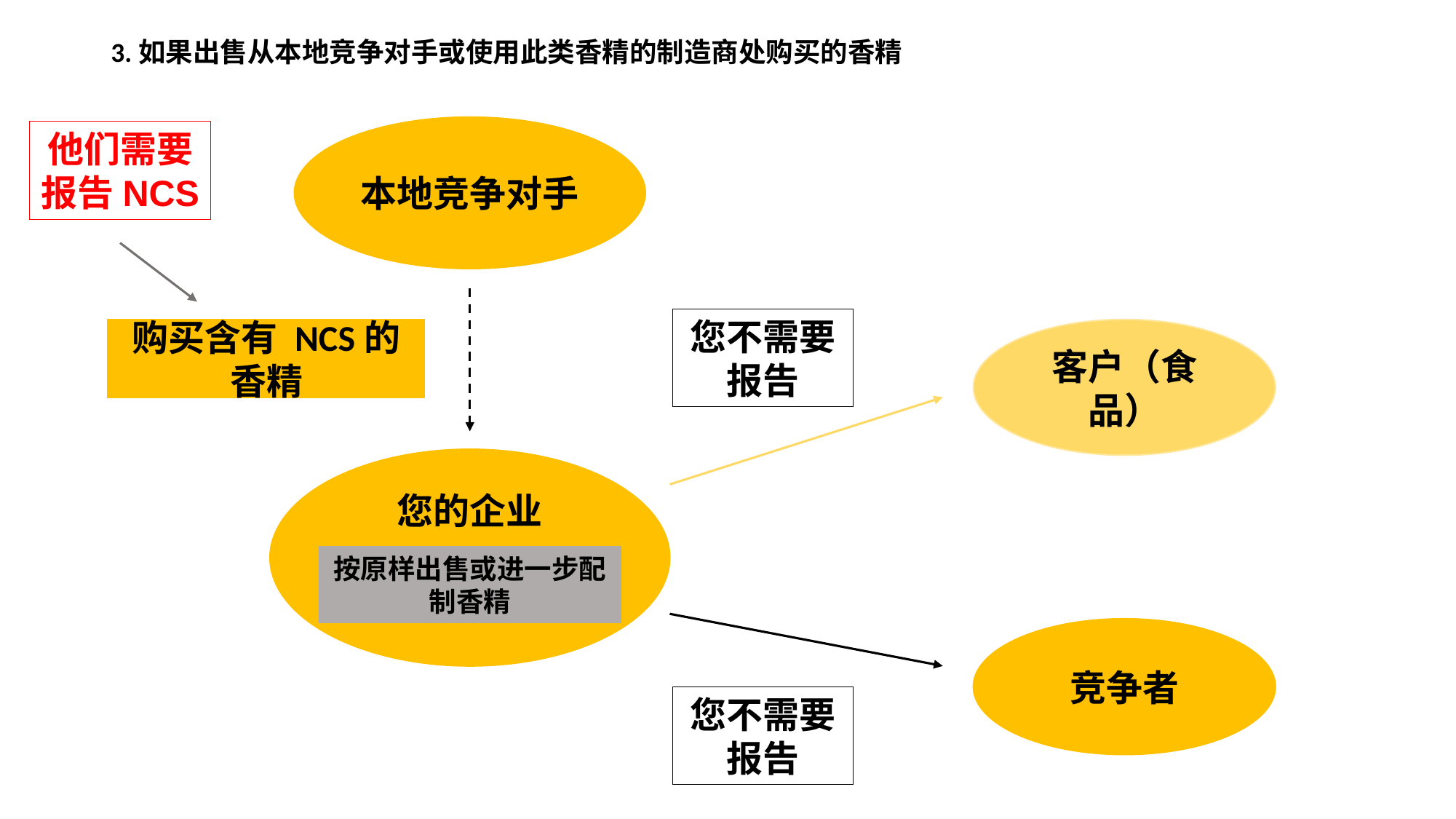

3.如果出售从本地竞争对手或使用此类香精的制造商处购买的香精
本地竞争对手
他们需要
报告NCS
您不需要
报告
购买含有 NCS的香精
客户（食品）

您的企业
按原样出售或进一步配制香精
竞争者
您不需要
报告